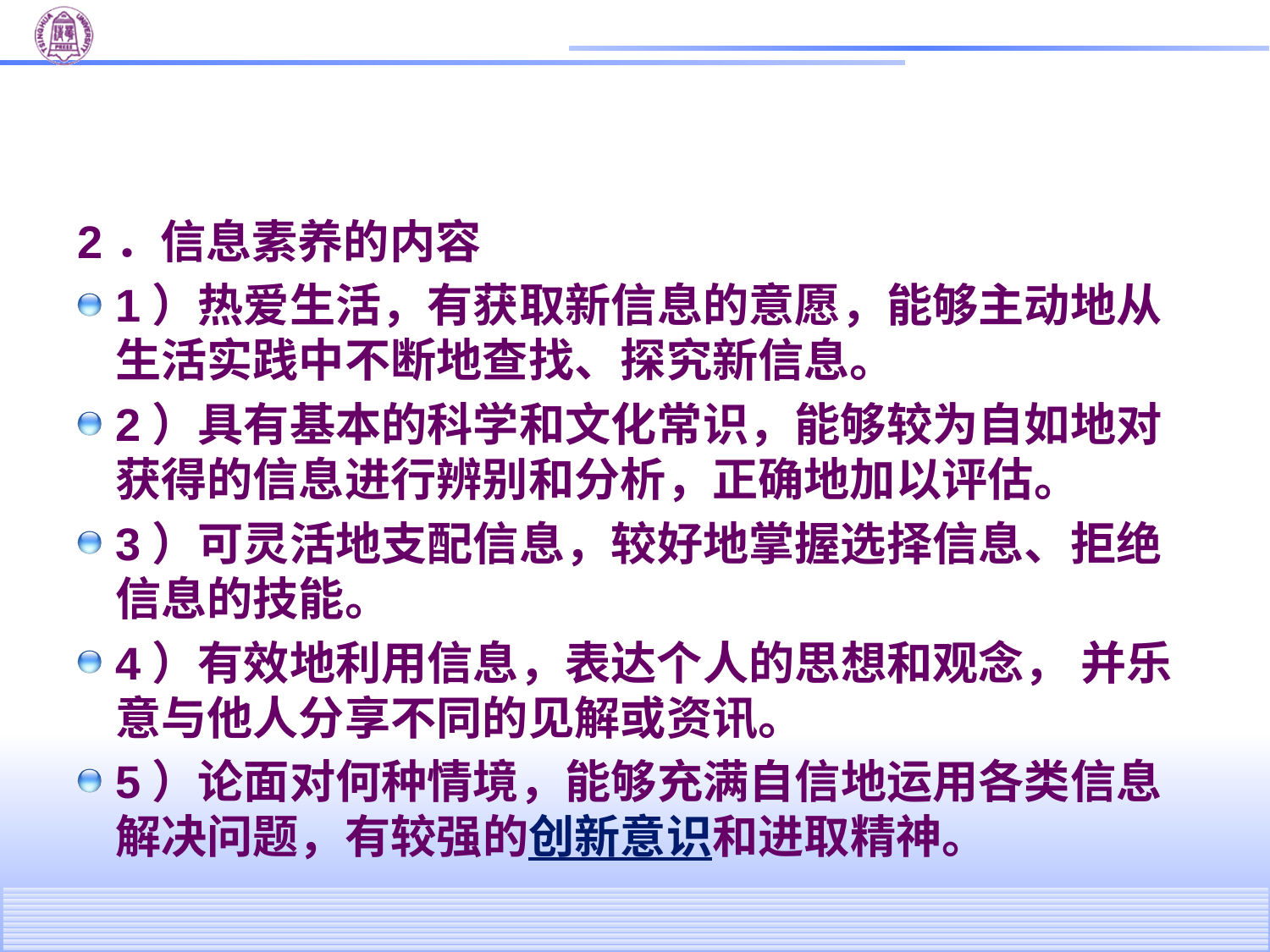

#
2．信息素养的内容
1）热爱生活，有获取新信息的意愿，能够主动地从生活实践中不断地查找、探究新信息。
2）具有基本的科学和文化常识，能够较为自如地对获得的信息进行辨别和分析，正确地加以评估。
3）可灵活地支配信息，较好地掌握选择信息、拒绝信息的技能。
4）有效地利用信息，表达个人的思想和观念， 并乐意与他人分享不同的见解或资讯。
5）论面对何种情境，能够充满自信地运用各类信息解决问题，有较强的创新意识和进取精神。